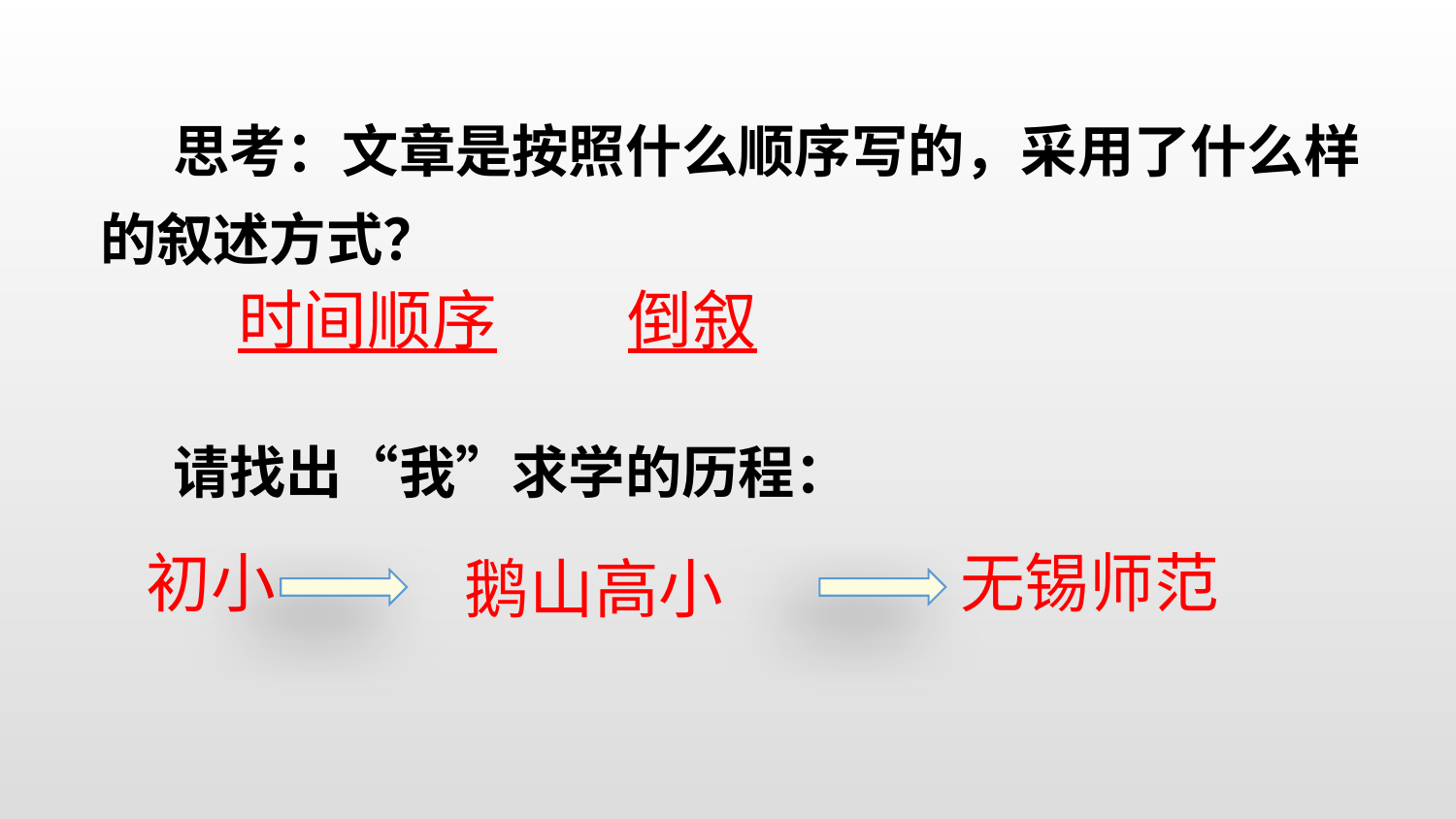

思考：文章是按照什么顺序写的，采用了什么样的叙述方式？
时间顺序
倒叙
请找出“我”求学的历程：
初小
无锡师范
鹅山高小